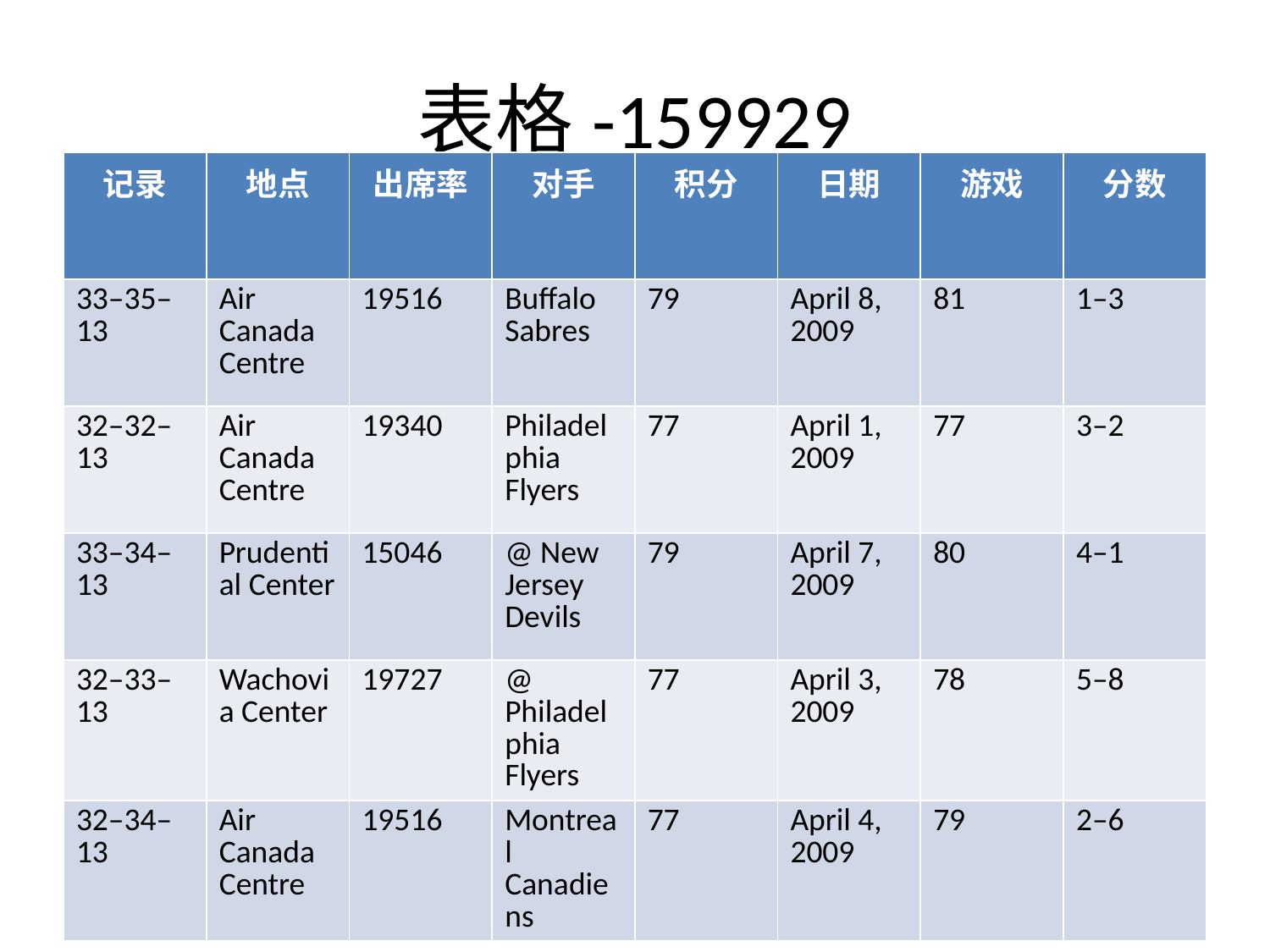

# 表格-159929
| 记录 | 地点 | 出席率 | 对手 | 积分 | 日期 | 游戏 | 分数 |
| --- | --- | --- | --- | --- | --- | --- | --- |
| 33–35–13 | Air Canada Centre | 19516 | Buffalo Sabres | 79 | April 8, 2009 | 81 | 1–3 |
| 32–32–13 | Air Canada Centre | 19340 | Philadelphia Flyers | 77 | April 1, 2009 | 77 | 3–2 |
| 33–34–13 | Prudential Center | 15046 | @ New Jersey Devils | 79 | April 7, 2009 | 80 | 4–1 |
| 32–33–13 | Wachovia Center | 19727 | @ Philadelphia Flyers | 77 | April 3, 2009 | 78 | 5–8 |
| 32–34–13 | Air Canada Centre | 19516 | Montreal Canadiens | 77 | April 4, 2009 | 79 | 2–6 |